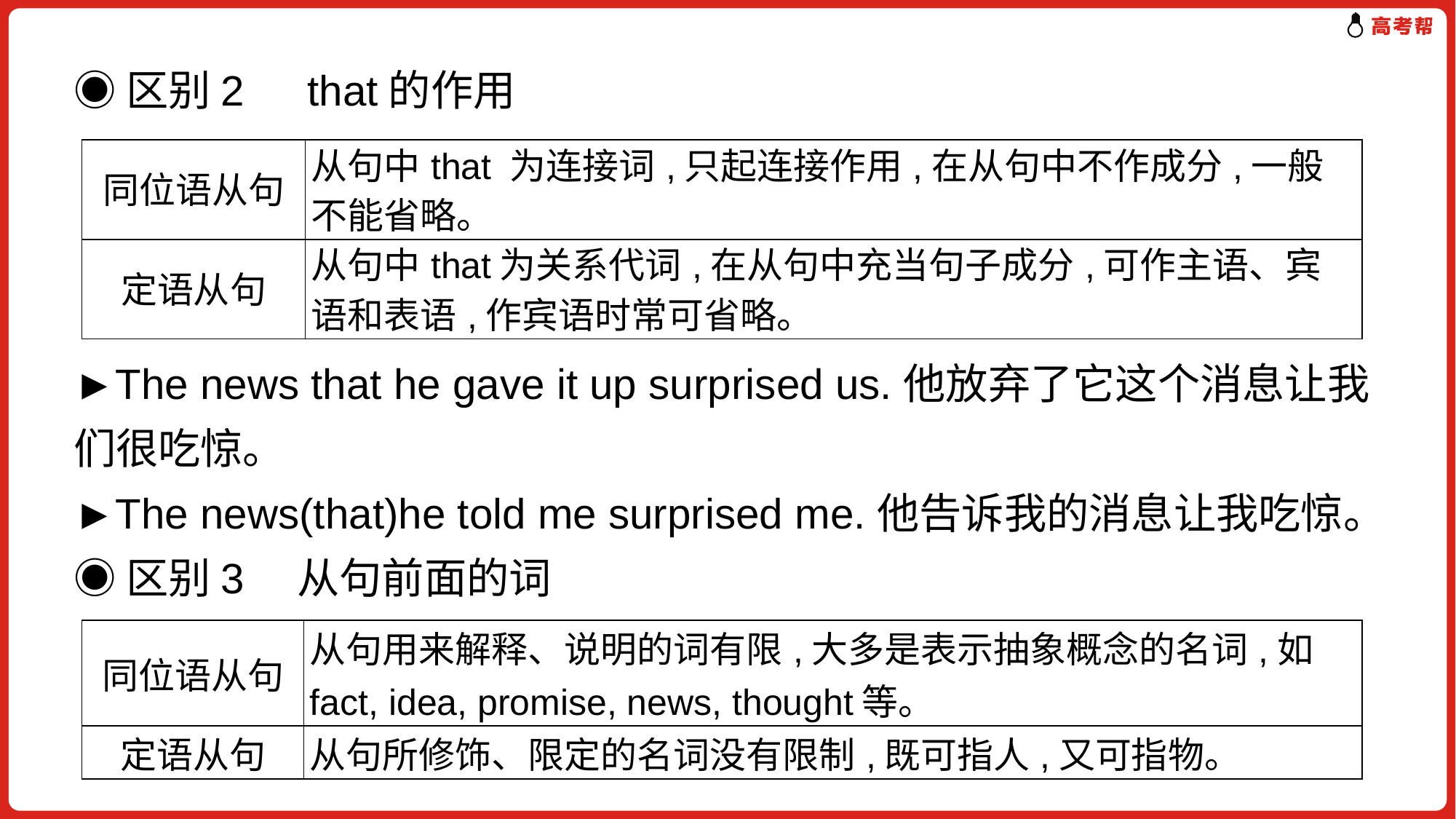

◉区别2　that的作用

►The news that he gave it up surprised us.他放弃了它这个消息让我们很吃惊。
►The news(that)he told me surprised me.他告诉我的消息让我吃惊。
◉区别3　从句前面的词

| 同位语从句 | 从句中that 为连接词,只起连接作用,在从句中不作成分,一般不能省略。 |
| --- | --- |
| 定语从句 | 从句中that为关系代词,在从句中充当句子成分,可作主语、宾语和表语,作宾语时常可省略。 |
| 同位语从句 | 从句用来解释、说明的词有限,大多是表示抽象概念的名词,如fact, idea, promise, news, thought等。 |
| --- | --- |
| 定语从句 | 从句所修饰、限定的名词没有限制,既可指人,又可指物。 |